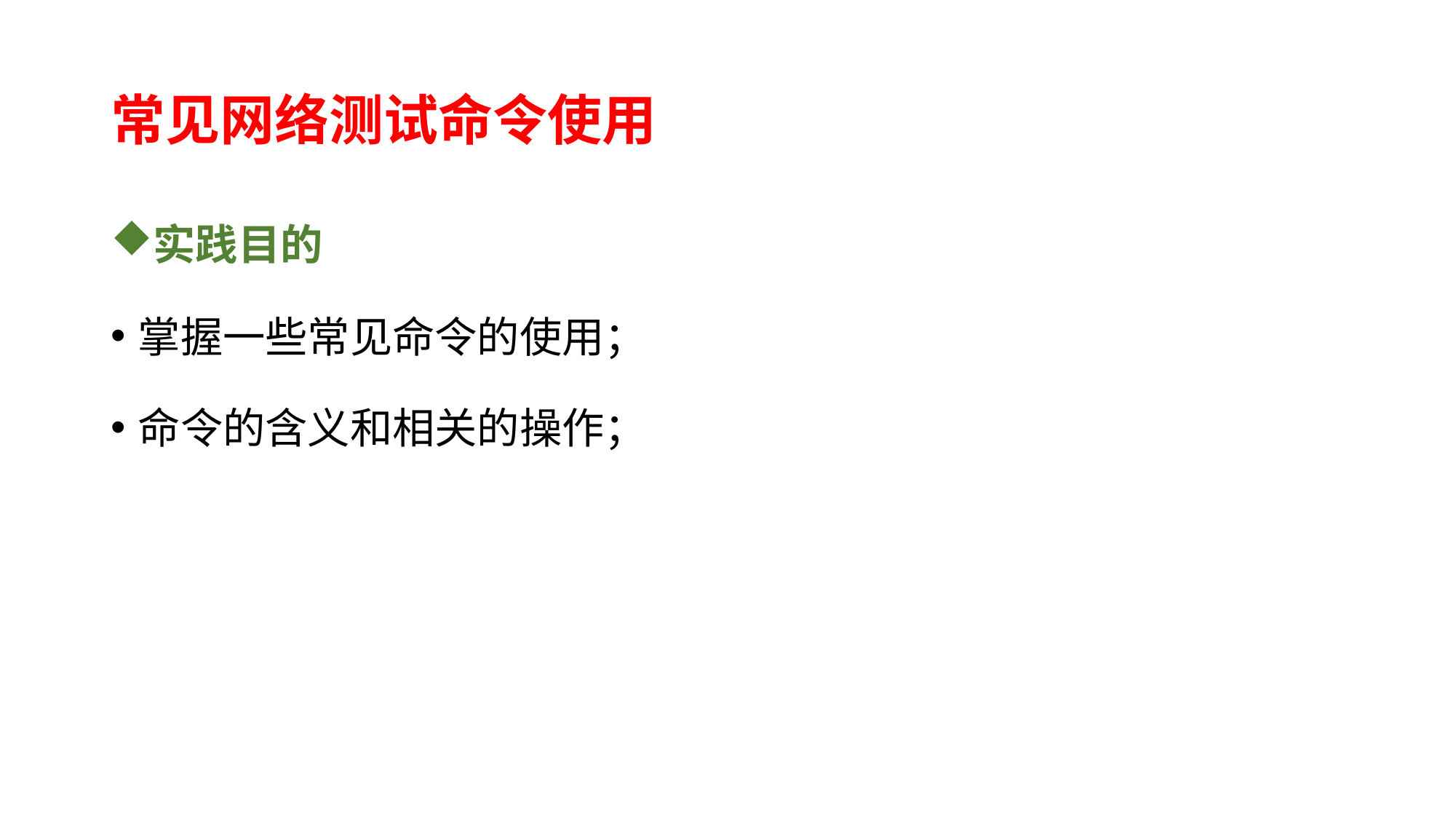

# 常见网络测试命令使用
实践目的
掌握一些常见命令的使用；
命令的含义和相关的操作；